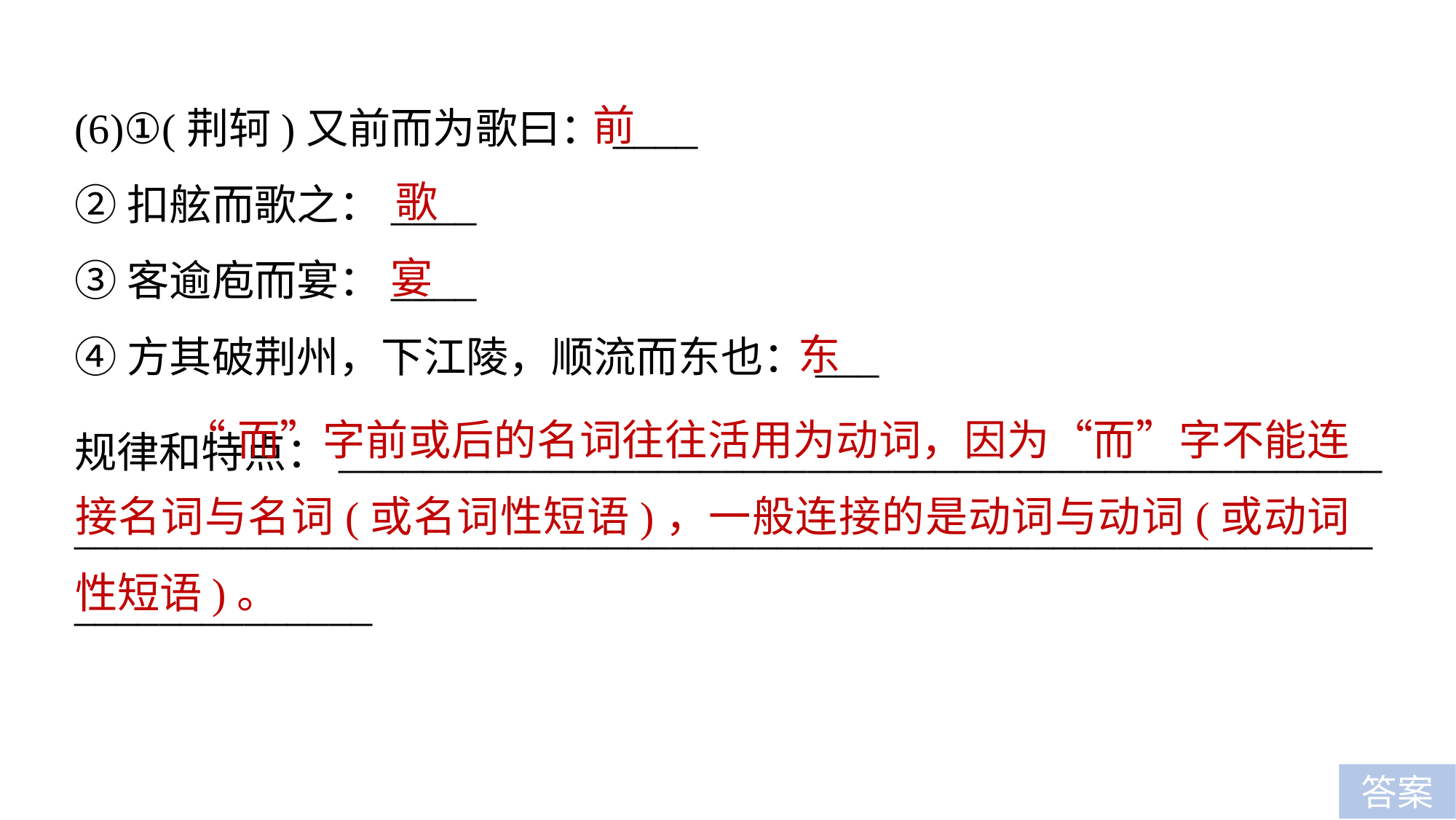

前
(6)①(荆轲)又前而为歌曰：____
②扣舷而歌之：____
③客逾庖而宴：____
④方其破荆州，下江陵，顺流而东也：___
歌
宴
东
           “而”字前或后的名词往往活用为动词，因为“而”字不能连接名词与名词(或名词性短语)，一般连接的是动词与动词(或动词性短语)。
规律和特点：_________________________________________________
___________________________________________________________________________
答案